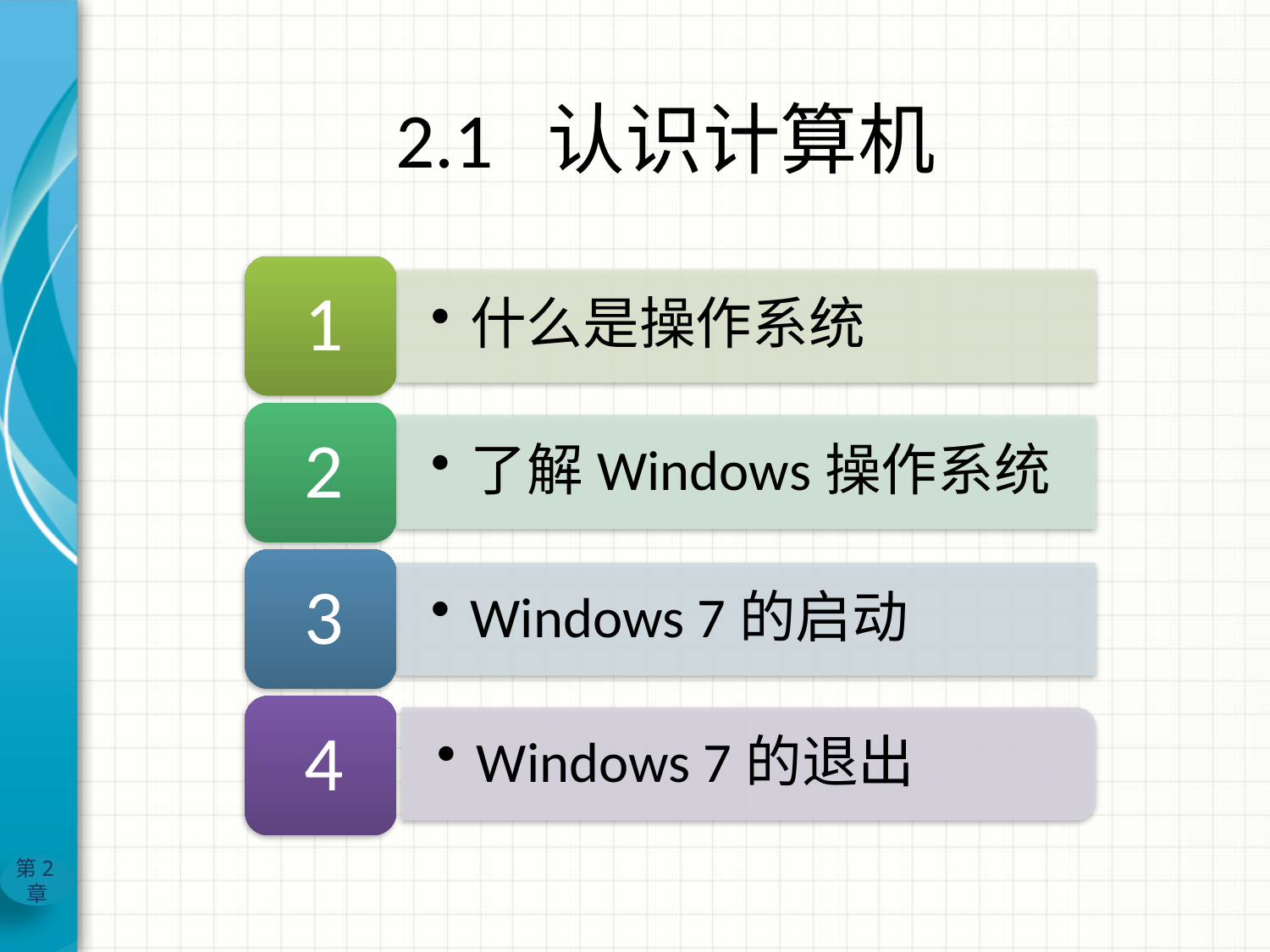

# 2.1  认识计算机
什么是操作系统
1
了解Windows操作系统
2
Windows 7的启动
3
Windows 7的退出
4